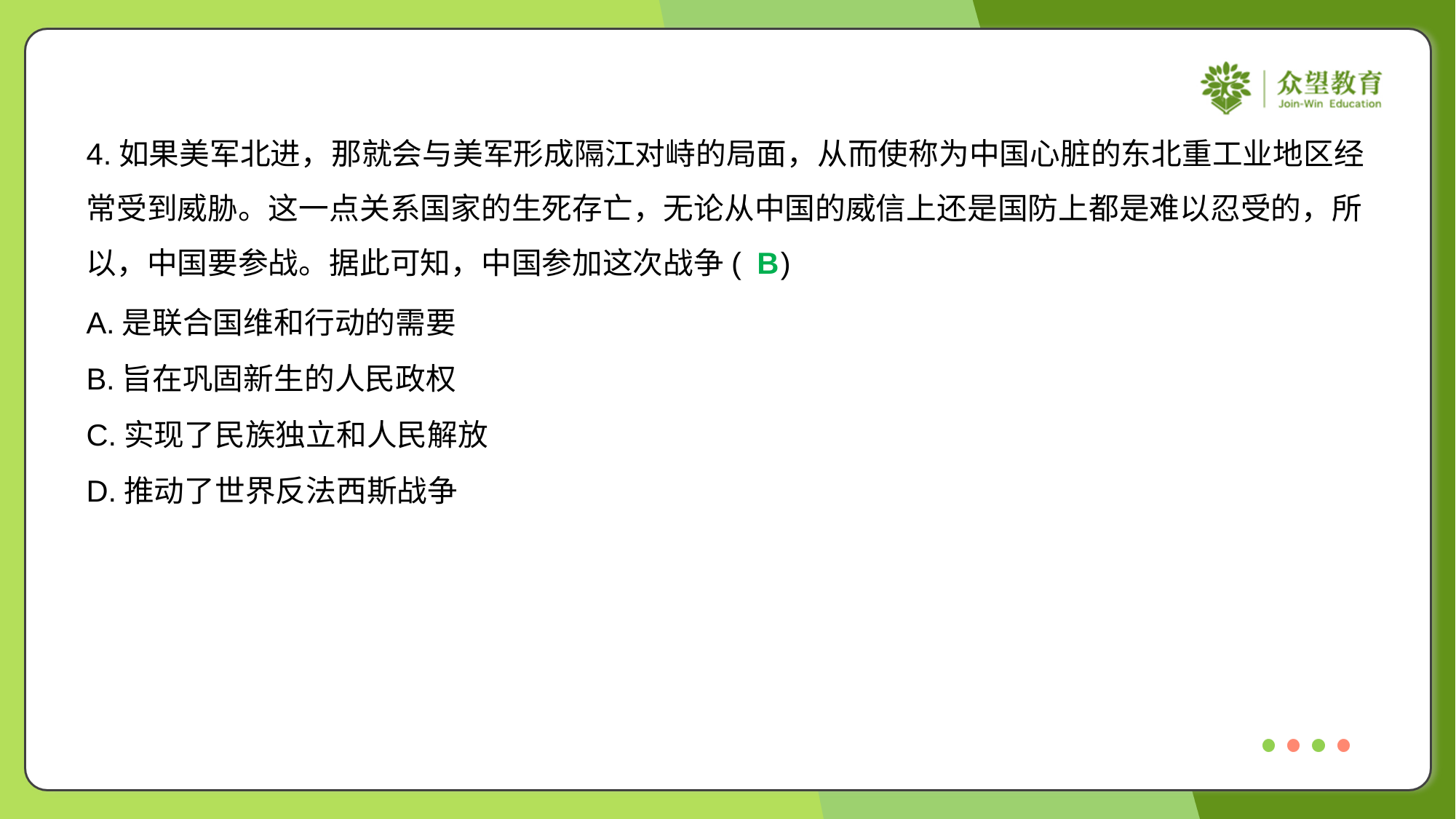

4.如果美军北进，那就会与美军形成隔江对峙的局面，从而使称为中国心脏的东北重工业地区经
常受到威胁。这一点关系国家的生死存亡，无论从中国的威信上还是国防上都是难以忍受的，所
以，中国要参战。据此可知，中国参加这次战争(     )
B
A.是联合国维和行动的需要
B.旨在巩固新生的人民政权
C.实现了民族独立和人民解放
D.推动了世界反法西斯战争